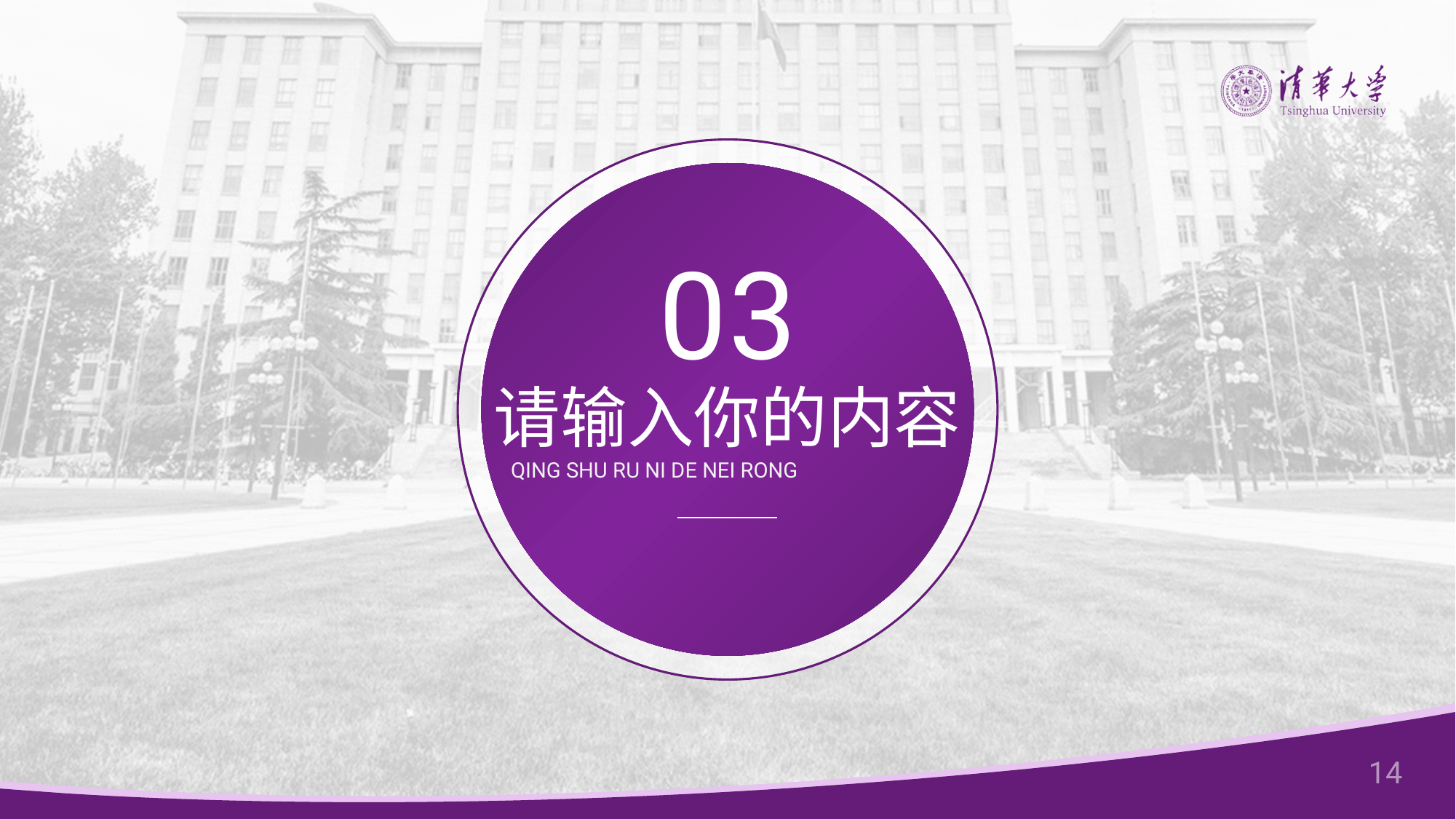

03
请输入你的内容
QING SHU RU NI DE NEI RONG

14